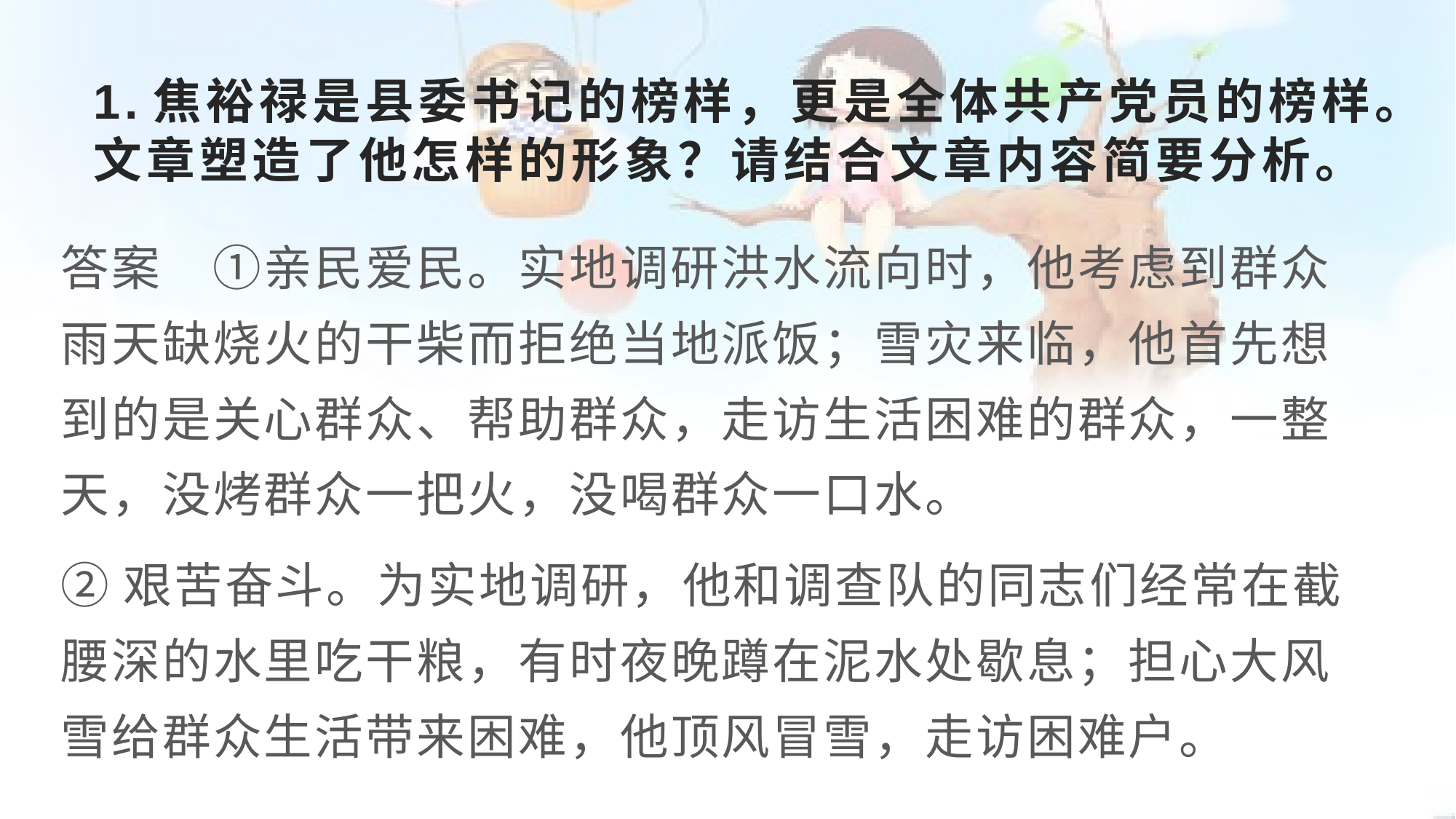

# 1.焦裕禄是县委书记的榜样，更是全体共产党员的榜样。文章塑造了他怎样的形象？请结合文章内容简要分析。
答案　①亲民爱民。实地调研洪水流向时，他考虑到群众雨天缺烧火的干柴而拒绝当地派饭；雪灾来临，他首先想到的是关心群众、帮助群众，走访生活困难的群众，一整天，没烤群众一把火，没喝群众一口水。
②艰苦奋斗。为实地调研，他和调查队的同志们经常在截腰深的水里吃干粮，有时夜晚蹲在泥水处歇息；担心大风雪给群众生活带来困难，他顶风冒雪，走访困难户。